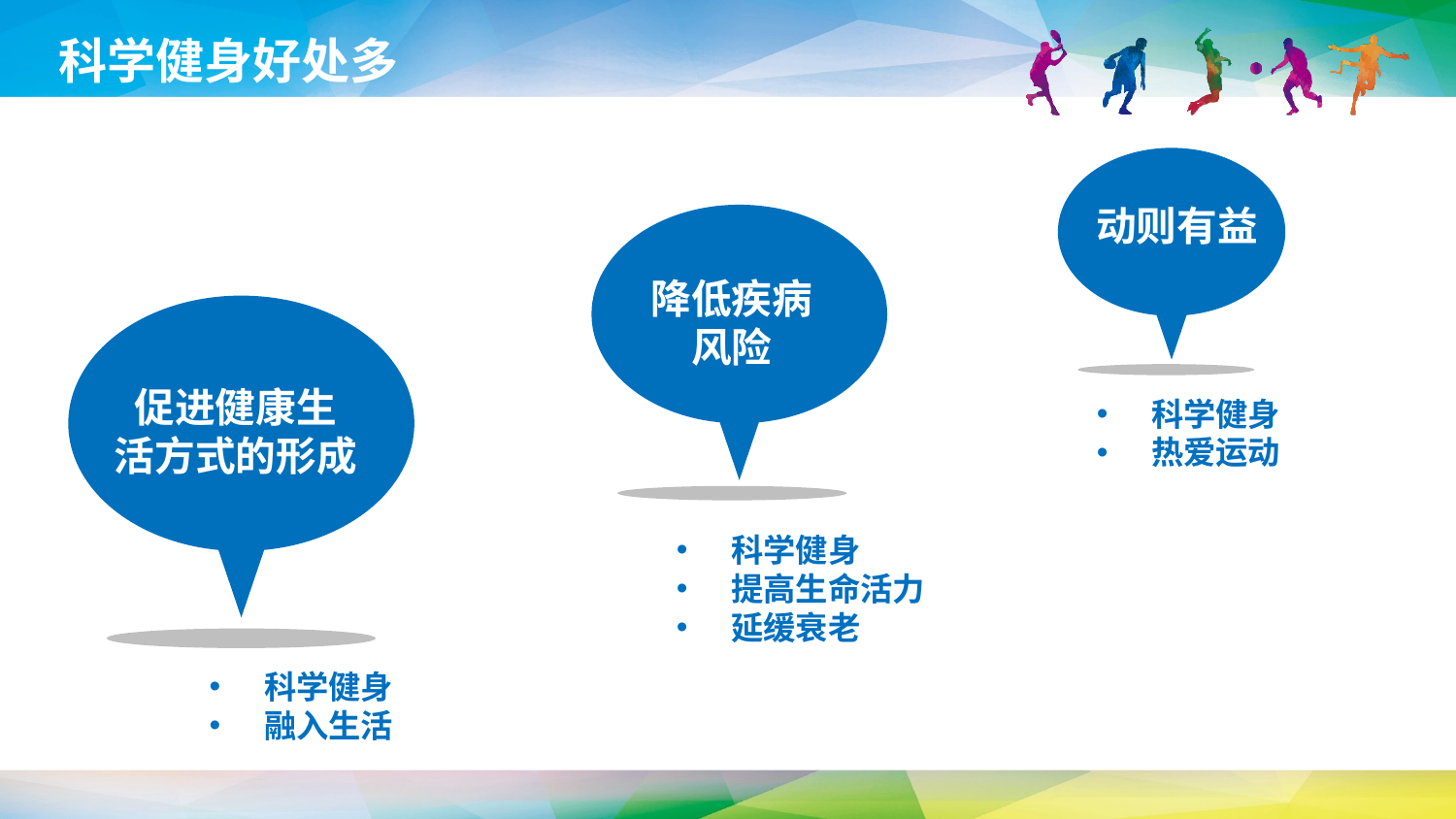

科学健身好处多

动则有益

降低疾病
风险

促进健康生
活方式的形成

科学健身
热爱运动
科学健身
提高生命活力
延缓衰老
科学健身
融入生活
延时符